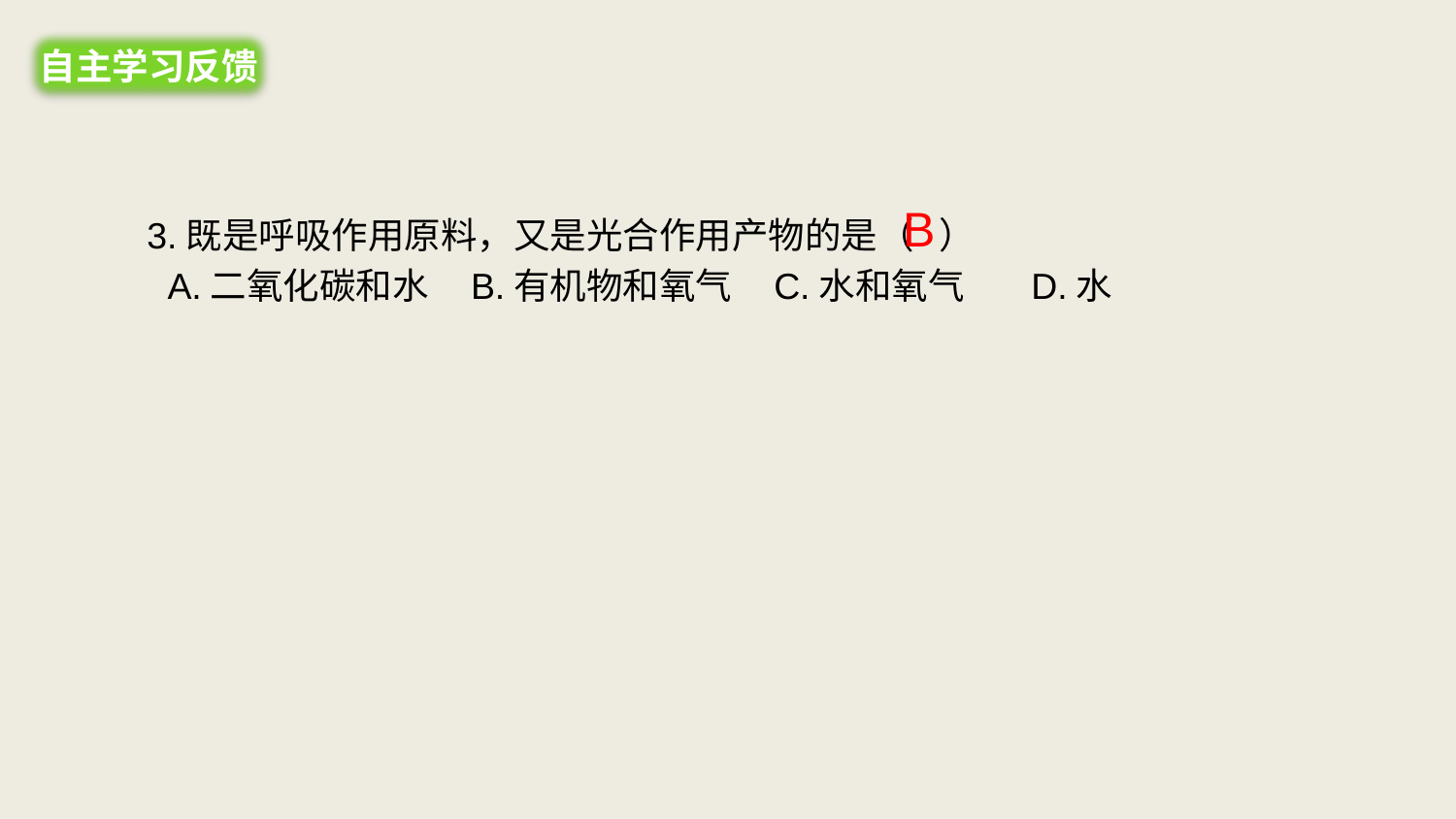

自主学习反馈
B
3.既是呼吸作用原料，又是光合作用产物的是（   ）
  A.二氧化碳和水    B.有机物和氧气    C.水和氧气       D.水